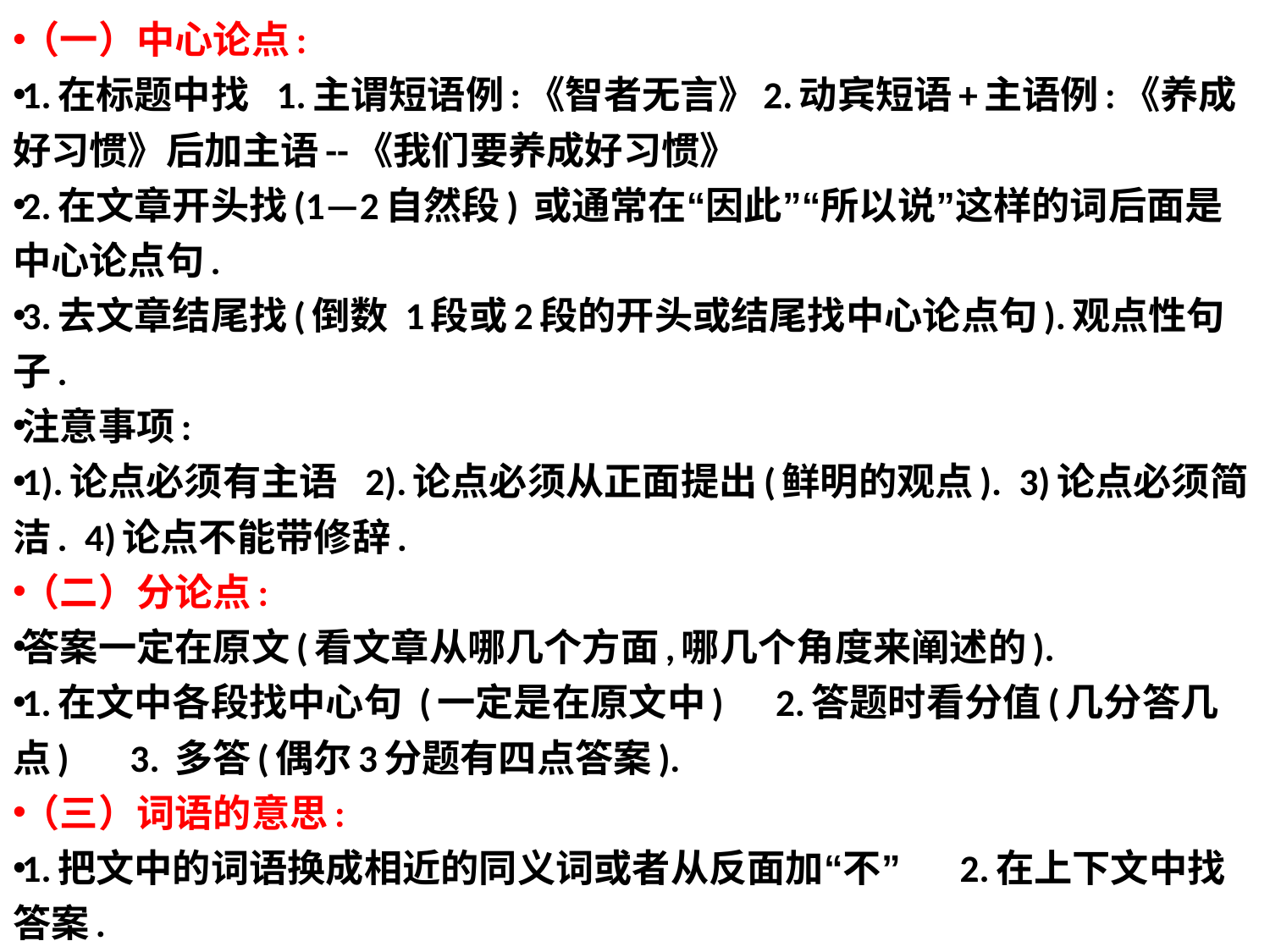

（一）中心论点:
1.在标题中找  1.主谓短语例:《智者无言》2.动宾短语+主语例:《养成好习惯》后加主语--《我们要养成好习惯》
2.在文章开头找(1—2自然段) 或通常在“因此”“所以说”这样的词后面是中心论点句.
3.去文章结尾找(倒数 1段或2段的开头或结尾找中心论点句).观点性句子.
注意事项:
1).论点必须有主语  2).论点必须从正面提出(鲜明的观点).  3)论点必须简洁.  4)论点不能带修辞.
（二）分论点:
答案一定在原文(看文章从哪几个方面,哪几个角度来阐述的).
1.在文中各段找中心句 (一定是在原文中)      2.答题时看分值(几分答几点)       3. 多答(偶尔3分题有四点答案).
（三）词语的意思:
1.把文中的词语换成相近的同义词或者从反面加“不”     2.在上下文中找答案.

#